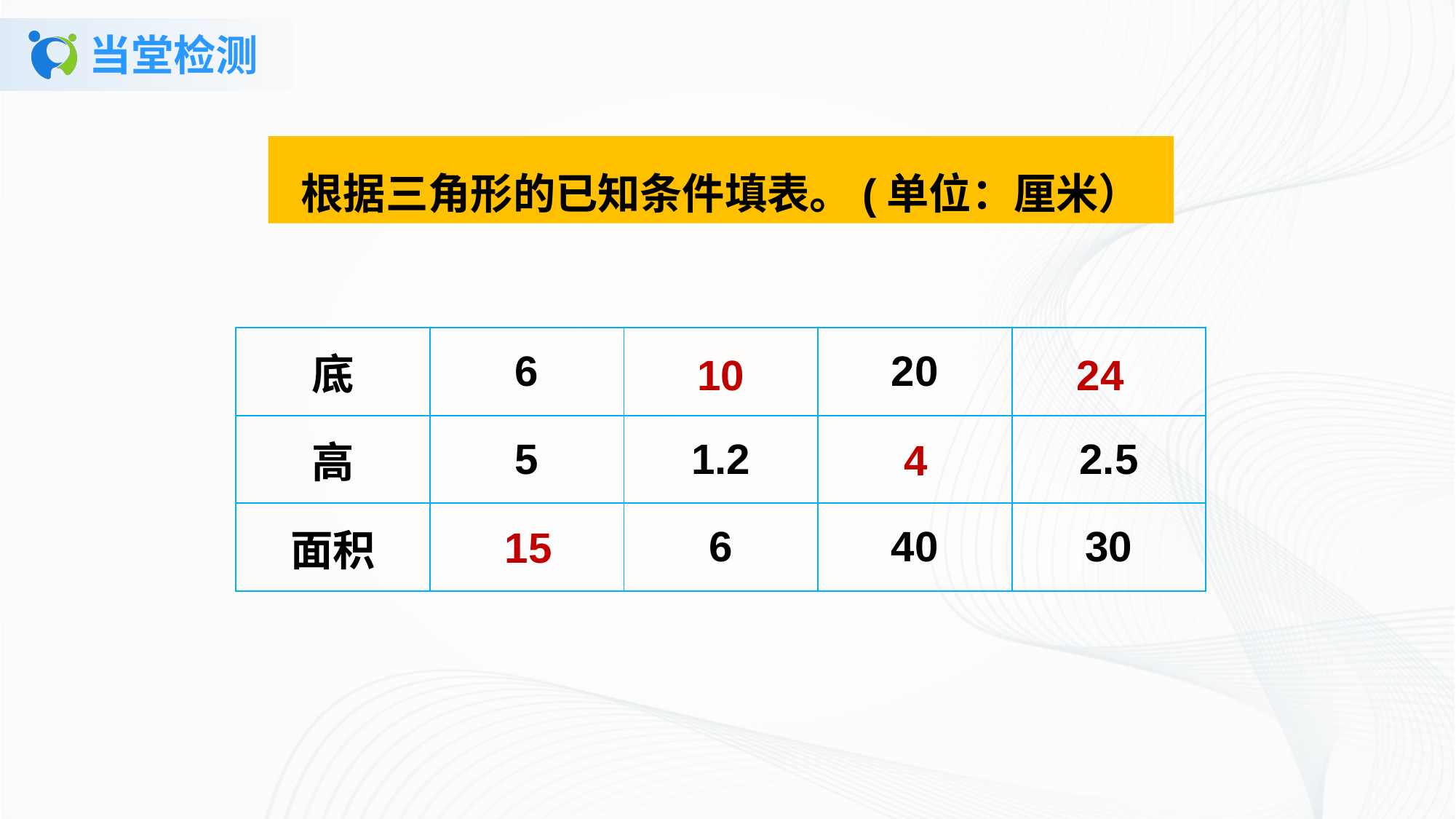

# 当堂检测
根据三角形的已知条件填表。(单位：厘米）
| 底 | 6 |  | 20 |  |
| --- | --- | --- | --- | --- |
| 高 | 5 | 1.2 |  | 2.5 |
| 面积 |  | 6 | 40 | 30 |
10
24
4
15